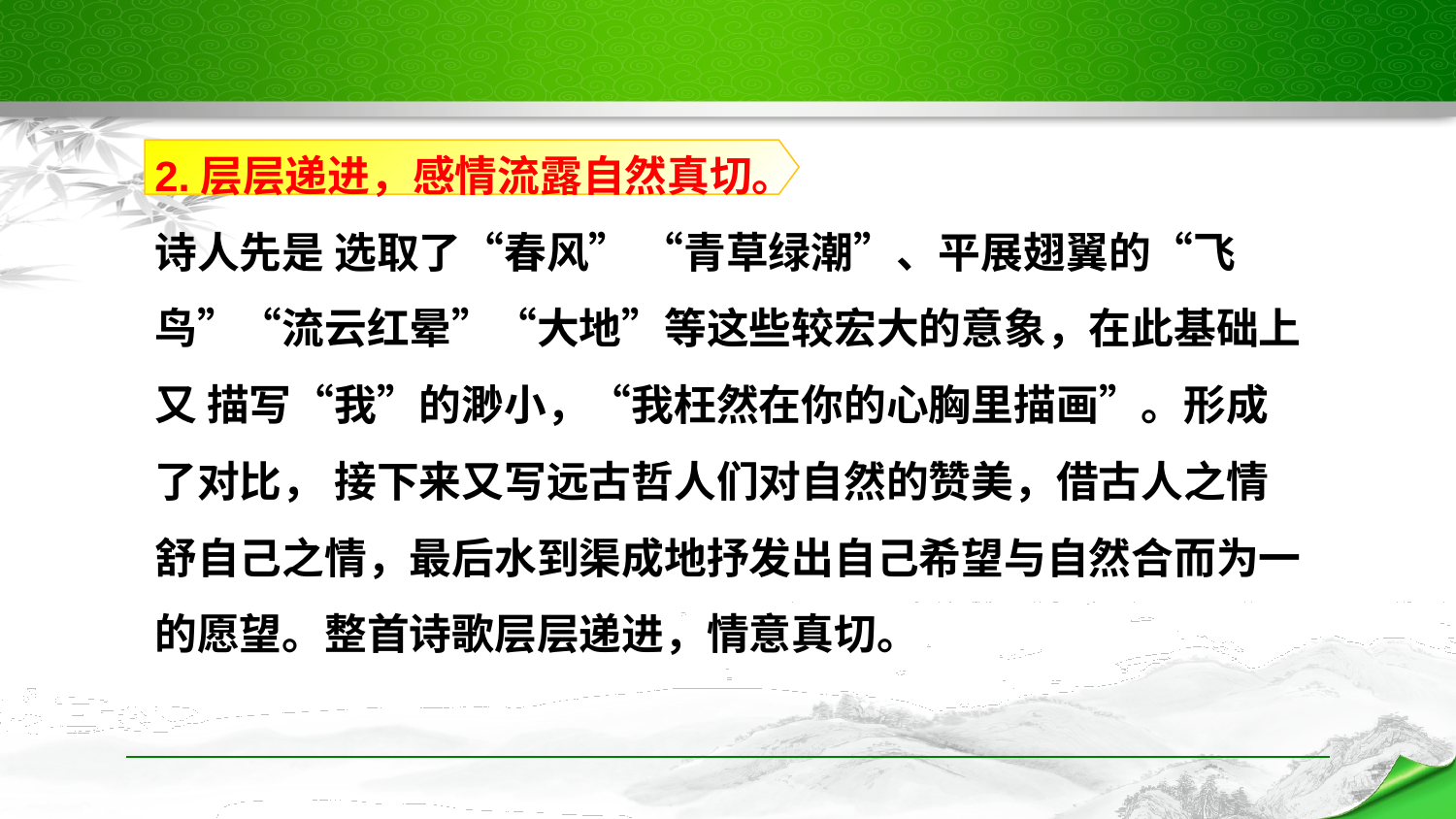

2.层层递进，感情流露自然真切。
诗人先是 选取了“春风” “青草绿潮”、平展翅翼的“飞 鸟”“流云红晕”“大地”等这些较宏大的意象，在此基础上又 描写“我”的渺小，“我枉然在你的心胸里描画”。形成了对比， 接下来又写远古哲人们对自然的赞美，借古人之情舒自己之情，最后水到渠成地抒发出自己希望与自然合而为一的愿望。整首诗歌层层递进，情意真切。